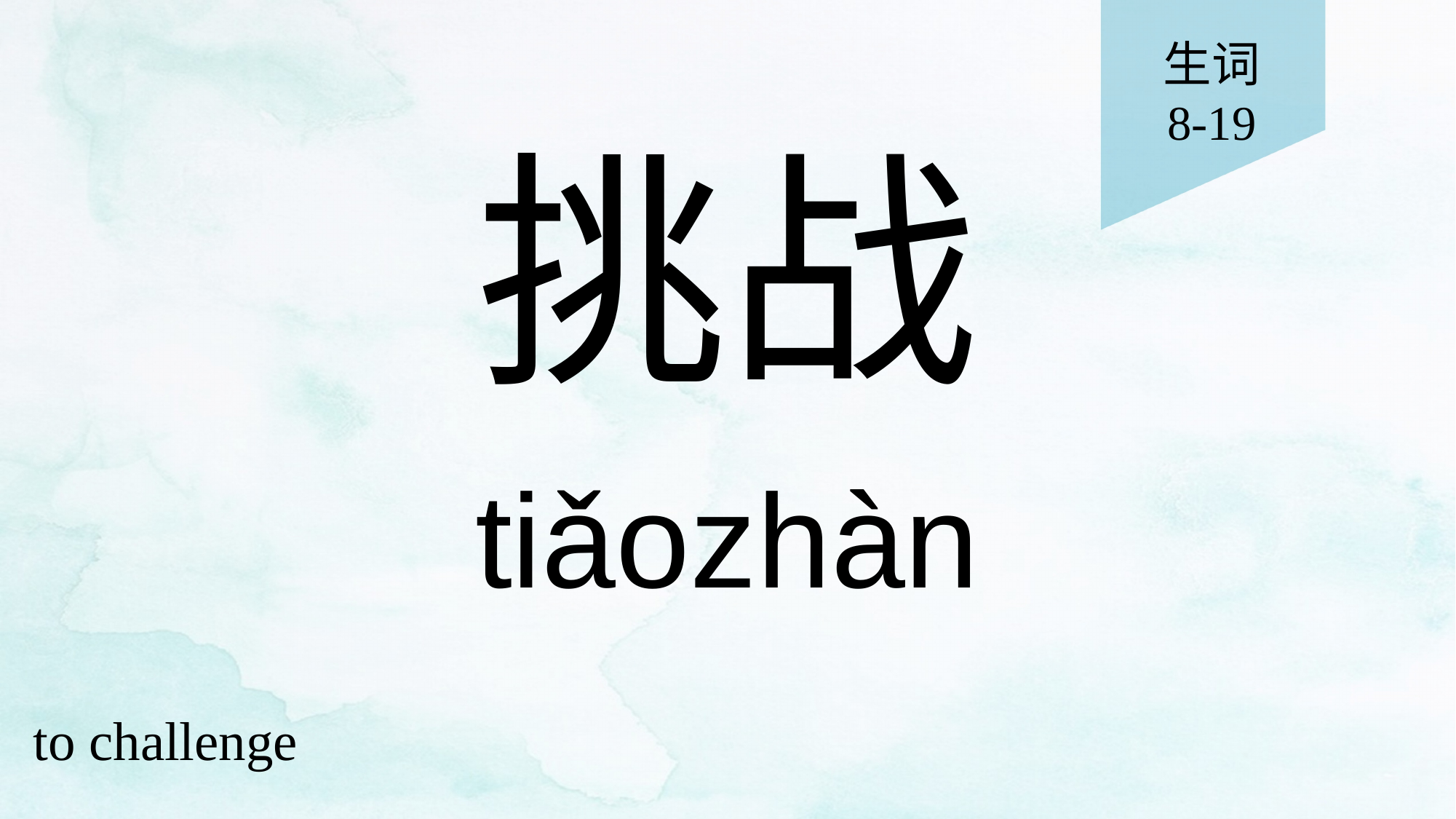

生词
8-19
# 挑战
tiǎozhàn
to challenge